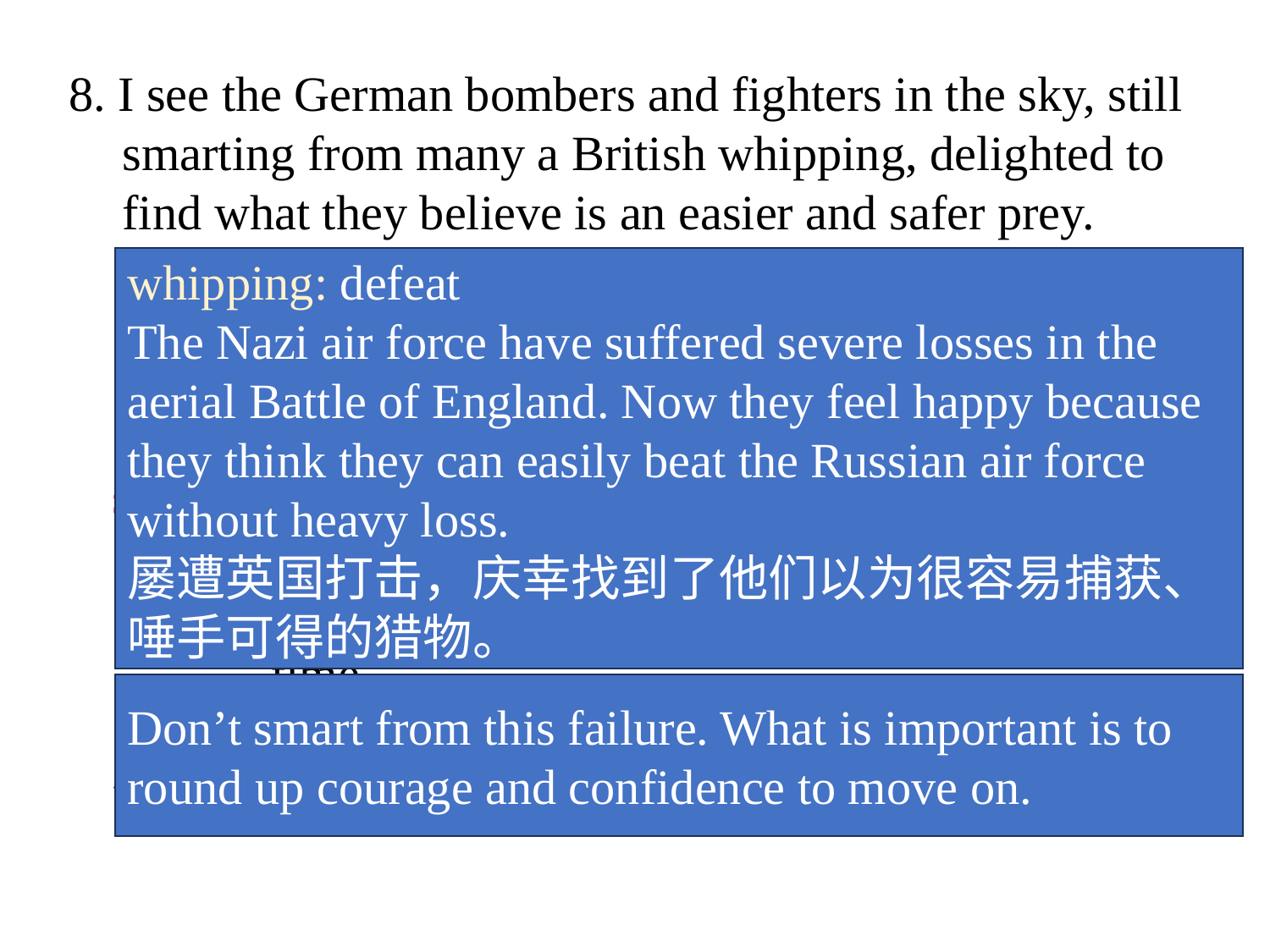

8. I see the German bombers and fighters in the sky, still smarting from many a British whipping, delighted to find what they believe is an easier and safer prey.
whipping: defeat
The Nazi air force have suffered severe losses in the aerial Battle of England. Now they feel happy because they think they can easily beat the Russian air force without heavy loss.
屡遭英国打击，庆幸找到了他们以为很容易捕获、唾手可得的猎物。
Nazi war machine
Hun soldiery—locusts
bombers and fighters
ferocious aggression
(in the land, in the air)

smart: feel pain and resentment; suffer
      e.g. *You don’t need to smart from the attack on your
             proposal. Every one needs to experience the first
             time.
              * 不要为一次失败而伤心，重要的是要鼓起信心和勇气继续前行。
Don’t smart from this failure. What is important is to round up courage and confidence to move on.